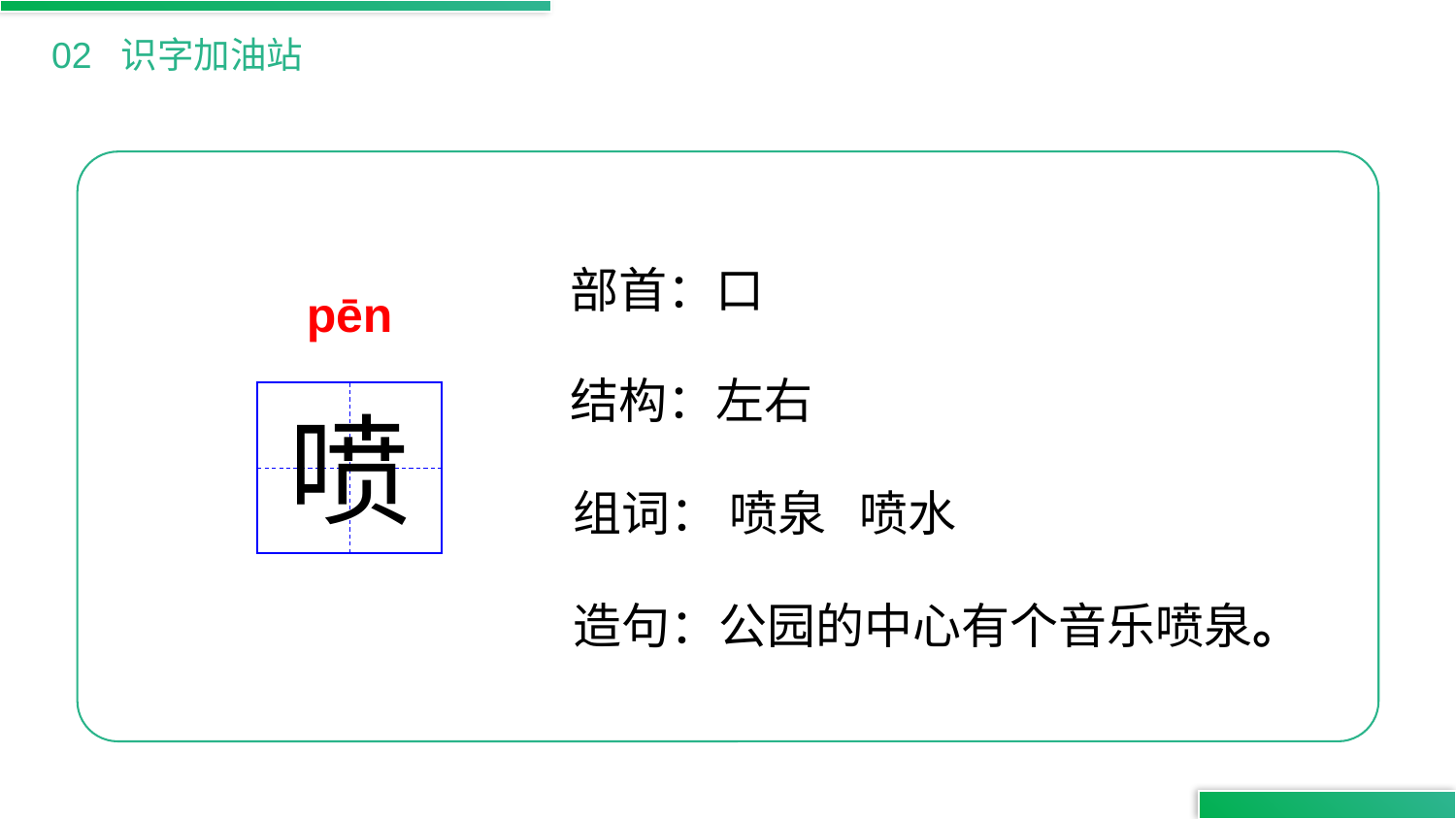

02  识字加油站
部首：口
pēn
结构：左右

喷
组词： 喷泉   喷水
造句：公园的中心有个音乐喷泉。